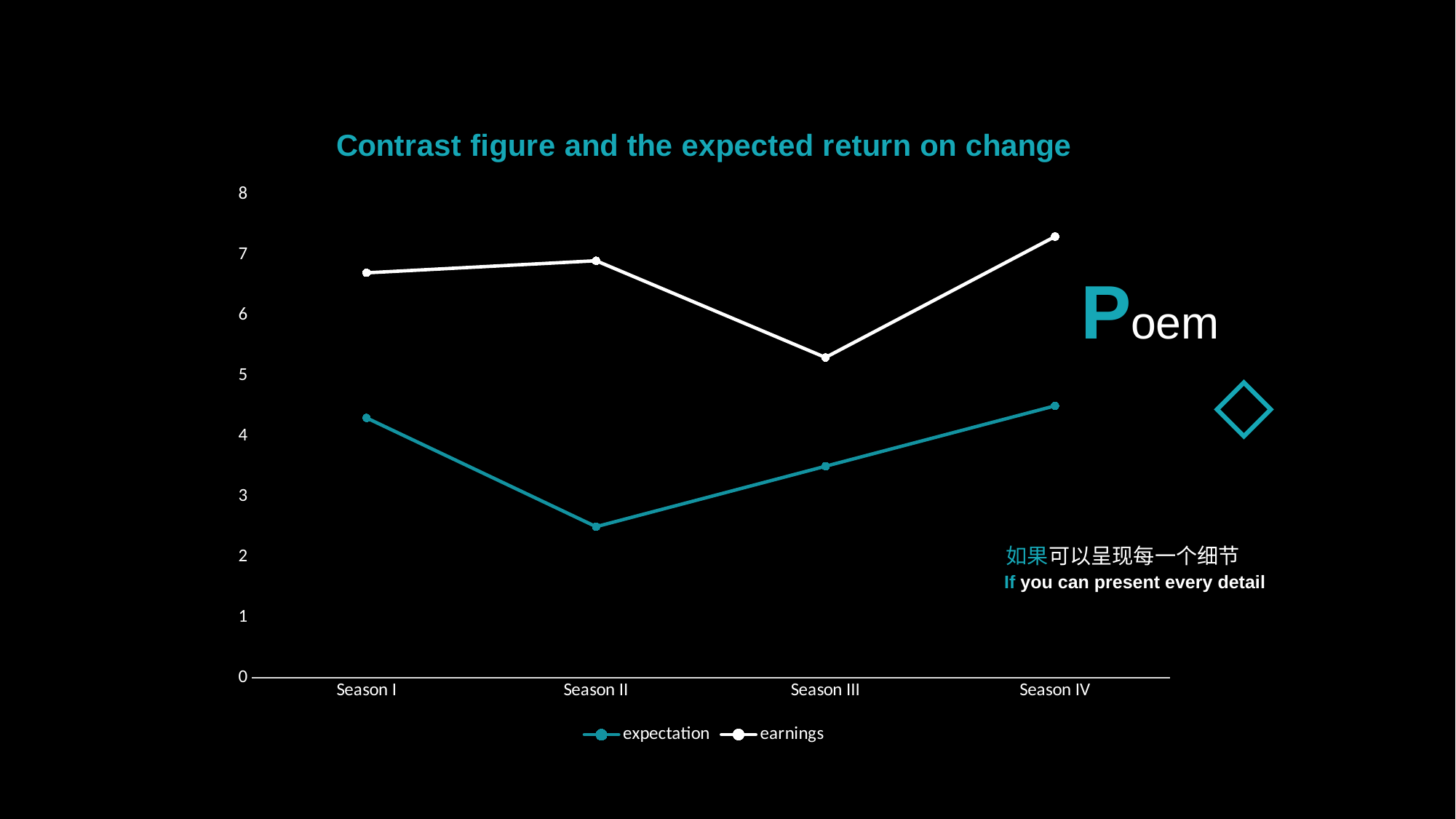

### Chart: Contrast figure and the expected return on change

| Category | expectation | earnings |
|---|---|---|
| Season I | 4.3 | 2.4 |
| Season II | 2.5 | 4.4 |
| Season III | 3.5 | 1.8 |
| Season IV | 4.5 | 2.8 |
Poem

如果可以呈现每一个细节
If you can present every detail